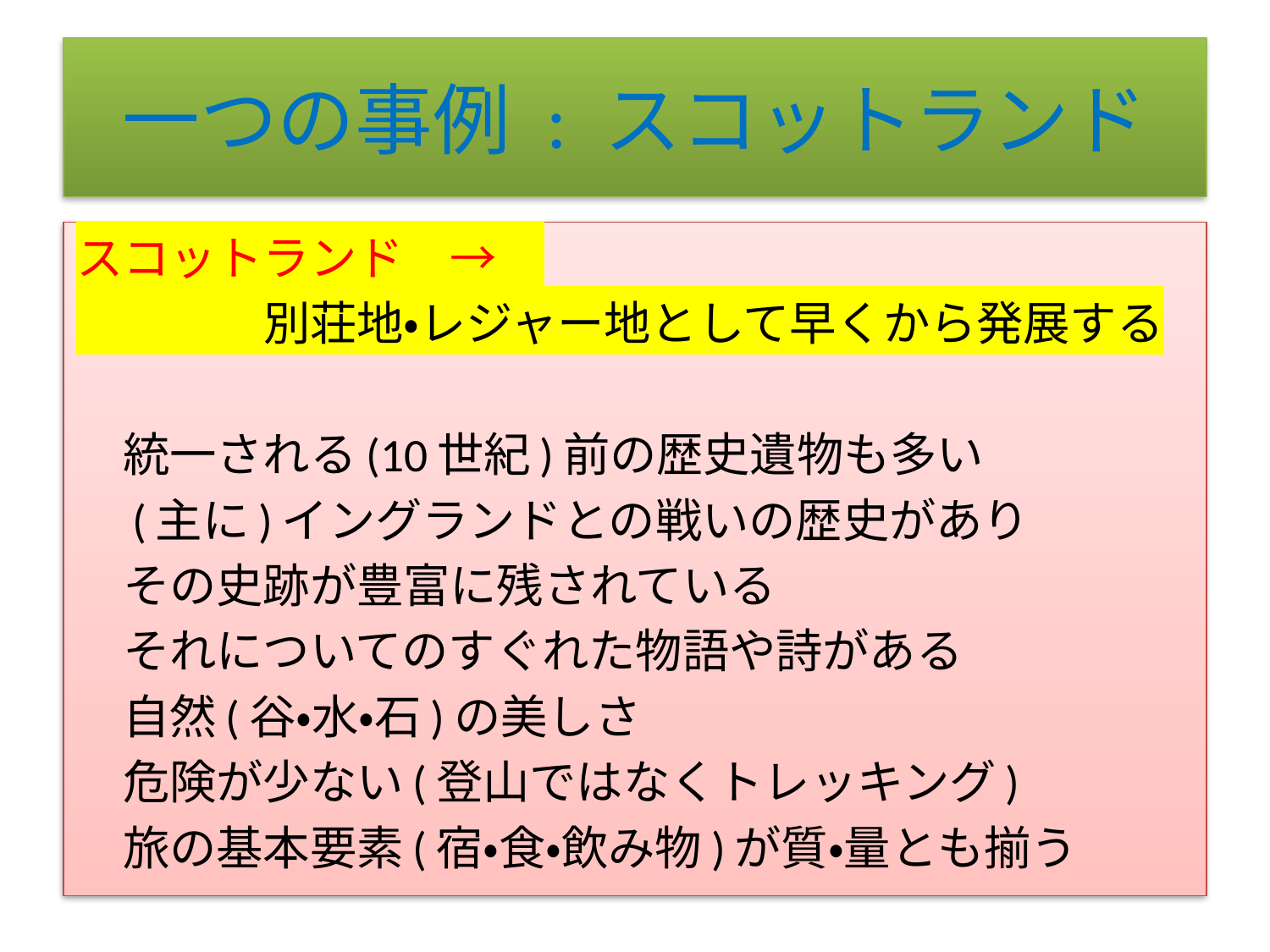

# 一つの事例 : スコットランド
スコットランド　→
　　　　別荘地・レジャー地として早くから発展する

　統一される(10世紀)前の歴史遺物も多い
　(主に)イングランドとの戦いの歴史があり
　その史跡が豊富に残されている
　それについてのすぐれた物語や詩がある
　自然(谷・水・石)の美しさ
　危険が少ない(登山ではなくトレッキング)
　旅の基本要素(宿・食・飲み物)が質・量とも揃う